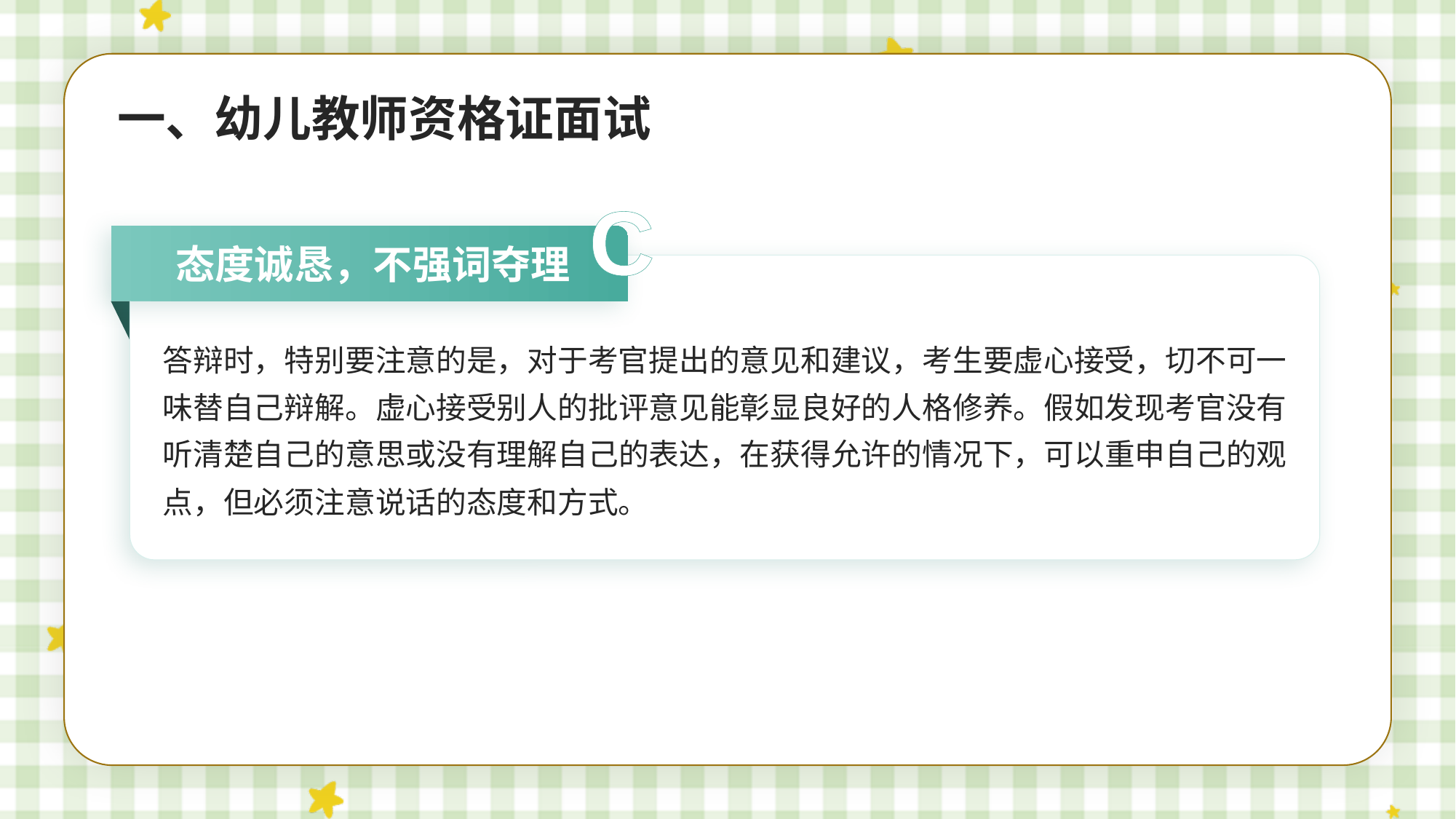

一、幼儿教师资格证面试
C
态度诚恳，不强词夺理
答辩时，特别要注意的是，对于考官提出的意见和建议，考生要虚心接受，切不可一味替自己辩解。虚心接受别人的批评意见能彰显良好的人格修养。假如发现考官没有听清楚自己的意思或没有理解自己的表达，在获得允许的情况下，可以重申自己的观
点，但必须注意说话的态度和方式。